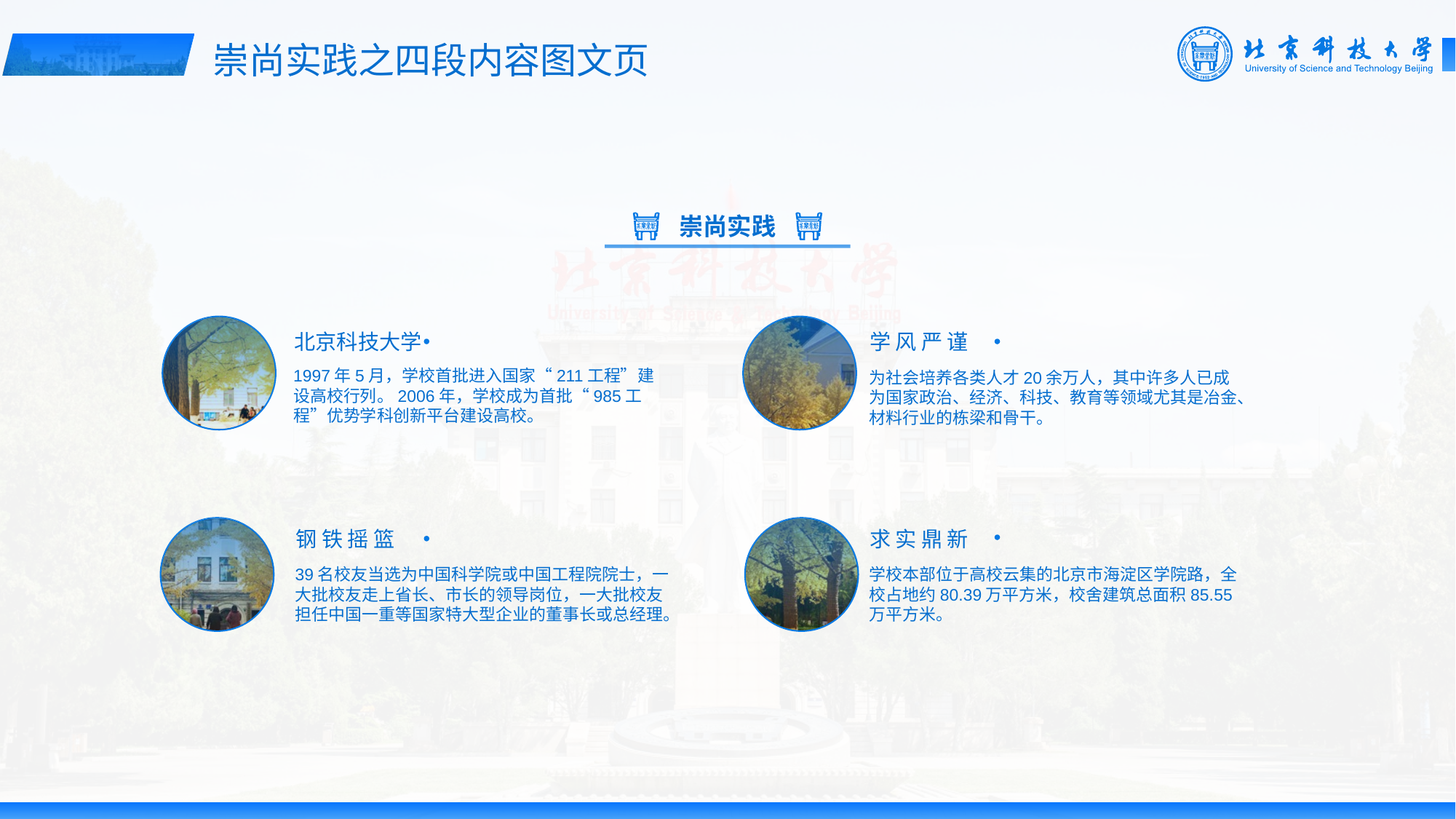

崇尚实践之四段内容图文页
崇尚实践

北京科技大学
学风严谨

1997年5月，学校首批进入国家“211工程”建设高校行列。2006年，学校成为首批“985工程”优势学科创新平台建设高校。
为社会培养各类人才20余万人，其中许多人已成为国家政治、经济、科技、教育等领域尤其是冶金、材料行业的栋梁和骨干。

钢铁摇篮
求实鼎新

39名校友当选为中国科学院或中国工程院院士，一大批校友走上省长、市长的领导岗位，一大批校友担任中国一重等国家特大型企业的董事长或总经理。
学校本部位于高校云集的北京市海淀区学院路，全校占地约80.39万平方米，校舍建筑总面积85.55万平方米。